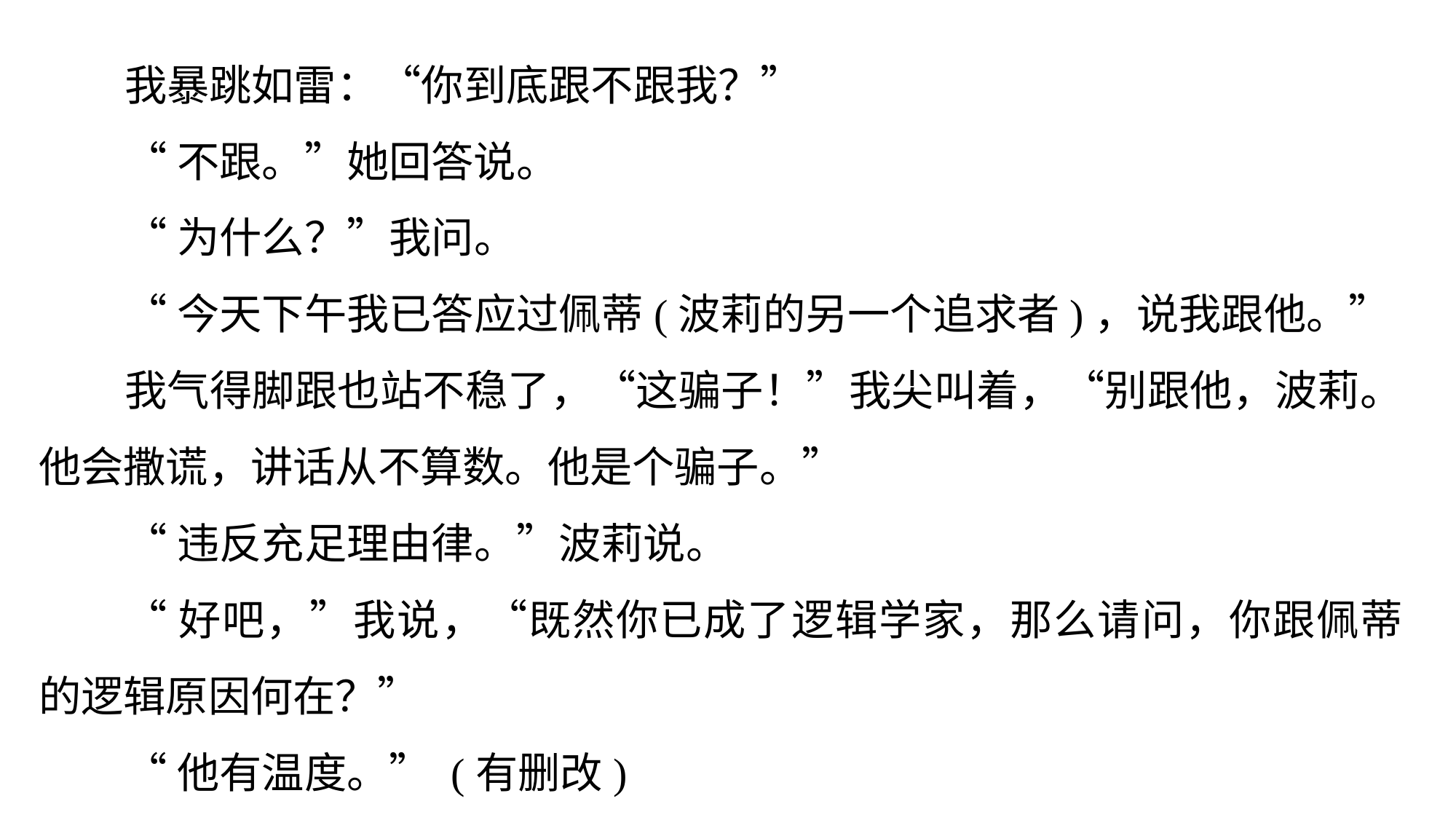

我暴跳如雷：“你到底跟不跟我？”
“不跟。”她回答说。
“为什么？”我问。
“今天下午我已答应过佩蒂(波莉的另一个追求者)，说我跟他。”
我气得脚跟也站不稳了，“这骗子！”我尖叫着，“别跟他，波莉。他会撒谎，讲话从不算数。他是个骗子。”
“违反充足理由律。”波莉说。
“好吧，”我说，“既然你已成了逻辑学家，那么请问，你跟佩蒂的逻辑原因何在？”
“他有温度。” (有删改)